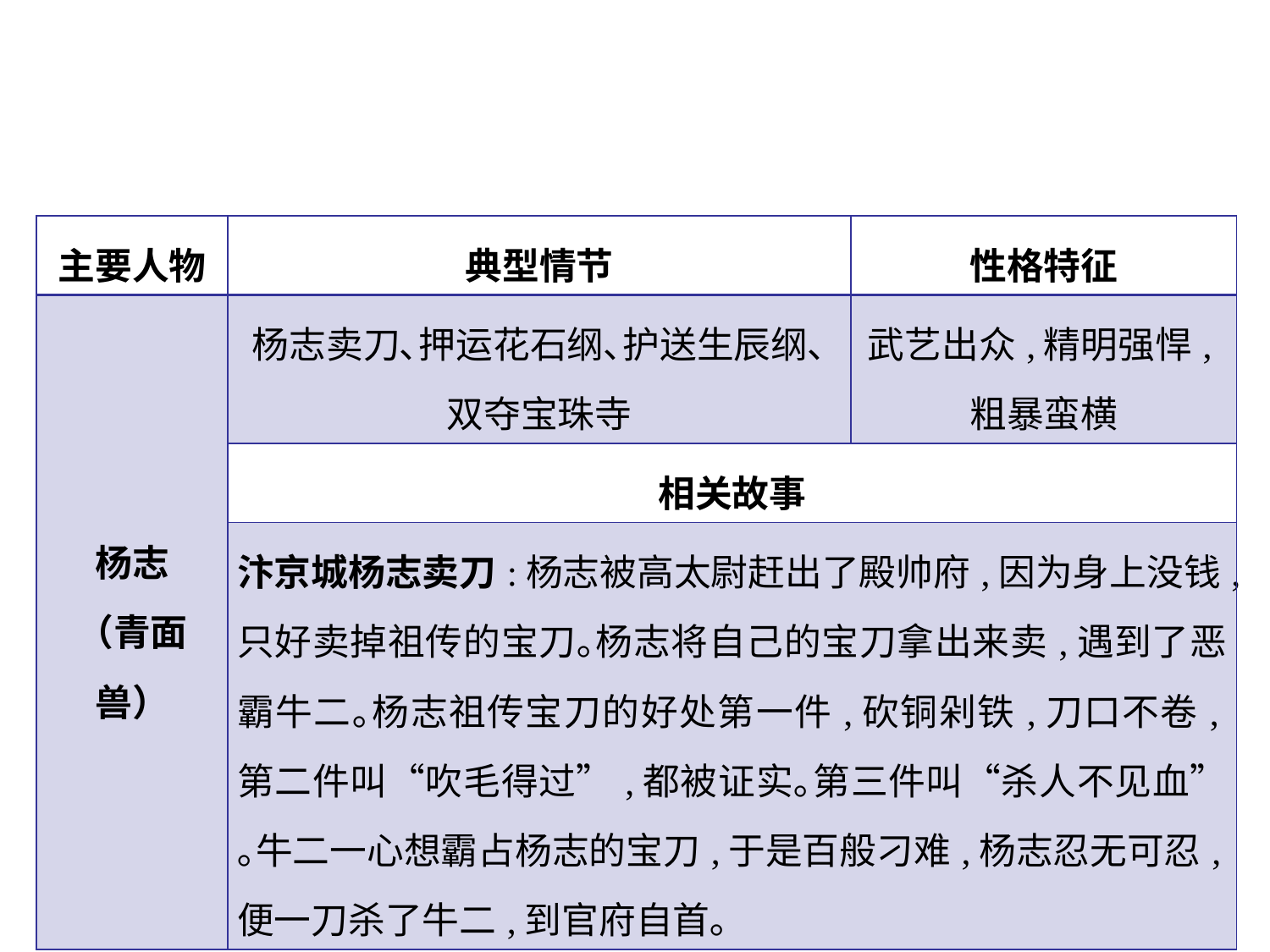

| 主要人物 | 典型情节 | 性格特征 |
| --- | --- | --- |
| 杨志 （青面兽） | 杨志卖刀､押运花石纲､护送生辰纲､双夺宝珠寺 | 武艺出众,精明强悍,粗暴蛮横 |
|  | 相关故事 |  |
|  | 汴京城杨志卖刀:杨志被高太尉赶出了殿帅府,因为身上没钱,只好卖掉祖传的宝刀｡杨志将自己的宝刀拿出来卖,遇到了恶霸牛二｡杨志祖传宝刀的好处第一件,砍铜剁铁,刀口不卷,第二件叫“吹毛得过”,都被证实｡第三件叫“杀人不见血”｡牛二一心想霸占杨志的宝刀,于是百般刁难,杨志忍无可忍,便一刀杀了牛二,到官府自首｡ |  |